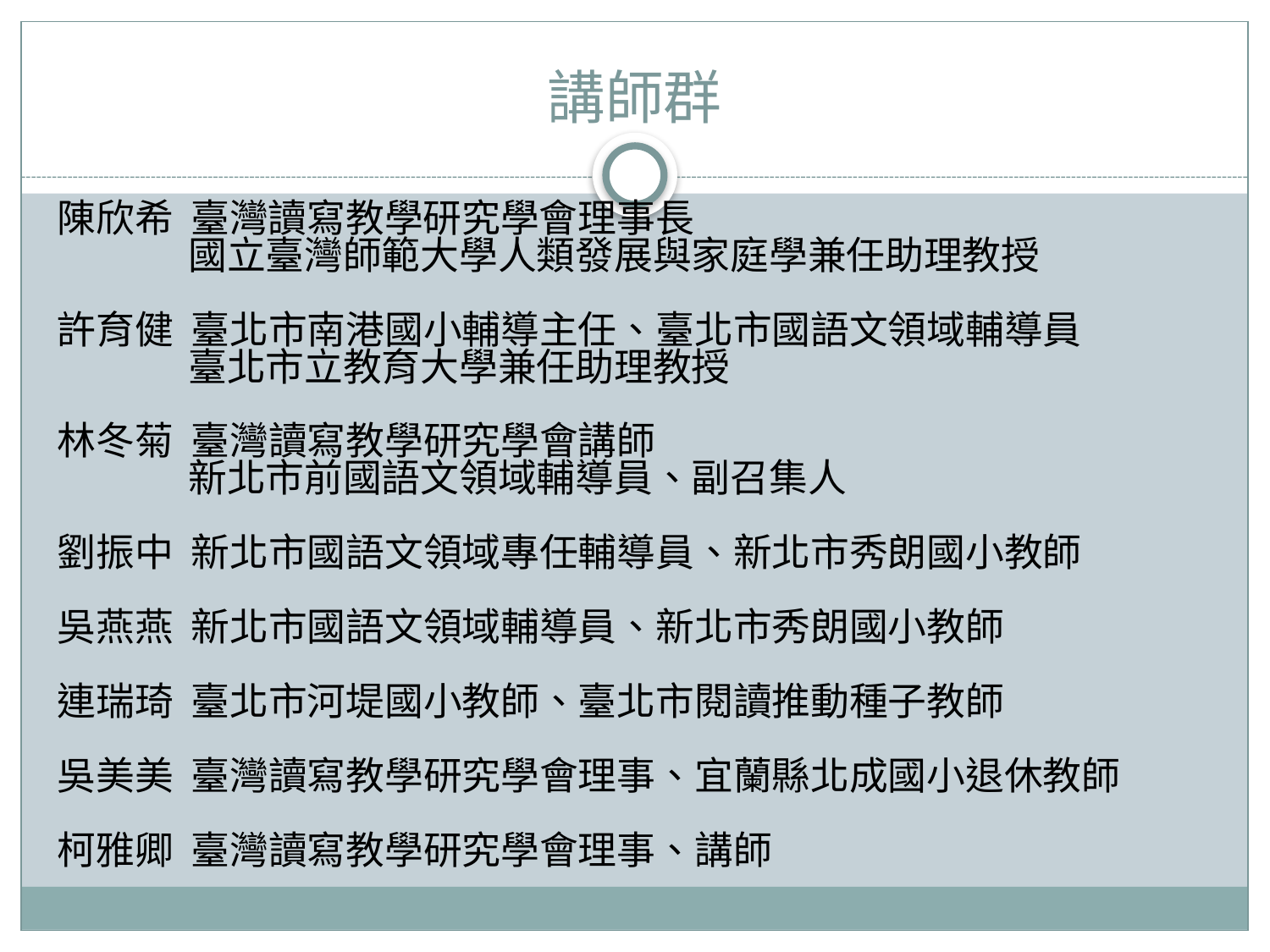

# 講師群
陳欣希  臺灣讀寫教學研究學會理事長
              國立臺灣師範大學人類發展與家庭學兼任助理教授

許育健  臺北市南港國小輔導主任、臺北市國語文領域輔導員
              臺北市立教育大學兼任助理教授

林冬菊  臺灣讀寫教學研究學會講師
              新北市前國語文領域輔導員、副召集人

劉振中  新北市國語文領域專任輔導員、新北市秀朗國小教師

吳燕燕  新北市國語文領域輔導員、新北市秀朗國小教師

連瑞琦  臺北市河堤國小教師、臺北市閱讀推動種子教師

吳美美  臺灣讀寫教學研究學會理事、宜蘭縣北成國小退休教師

柯雅卿  臺灣讀寫教學研究學會理事、講師